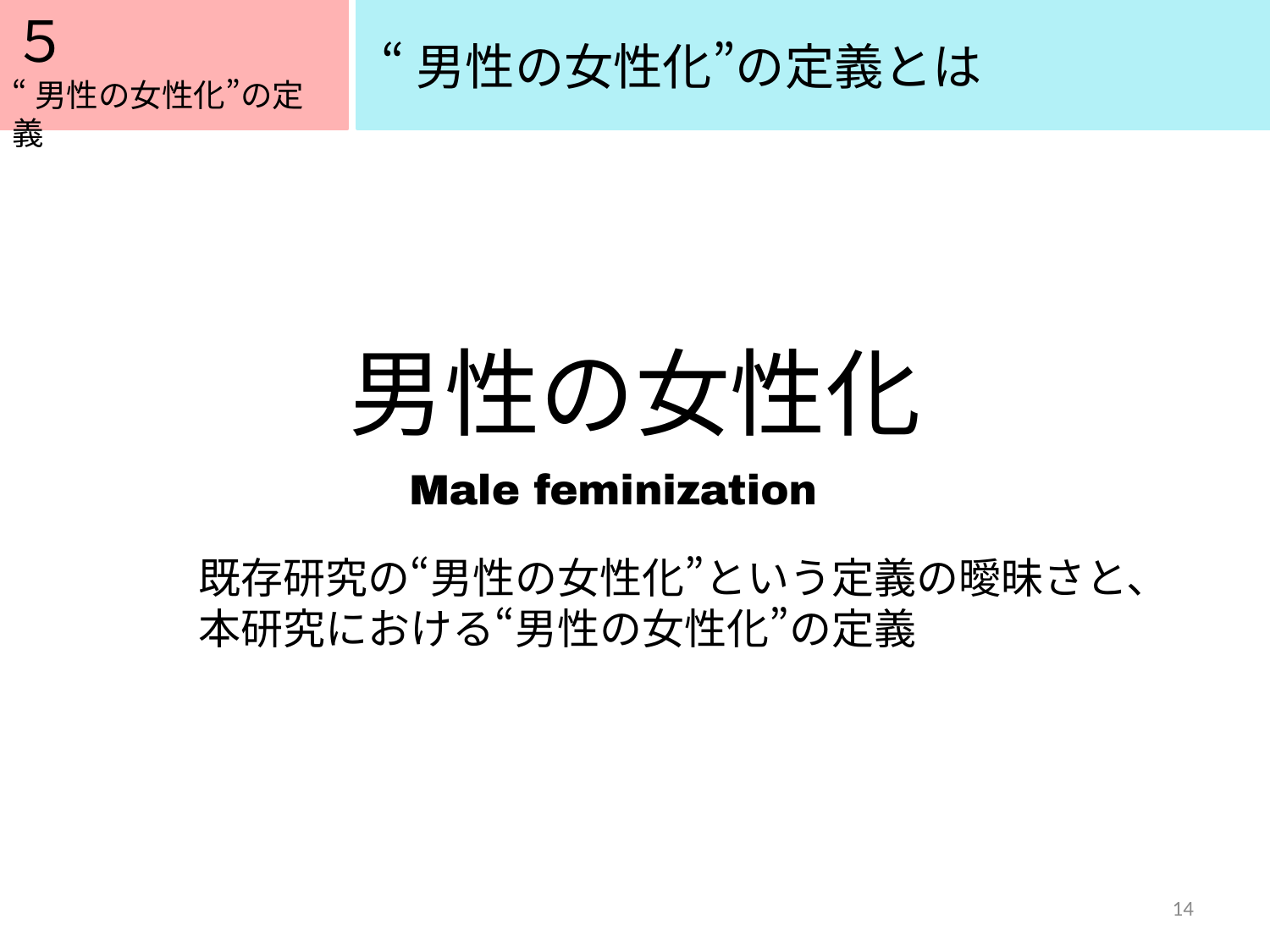

５
５

“男性の女性化”の定義とは
“男性の女性化”の定義
男性の女性化
Male feminization
既存研究の“男性の女性化”という定義の曖昧さと、
本研究における“男性の女性化”の定義
14